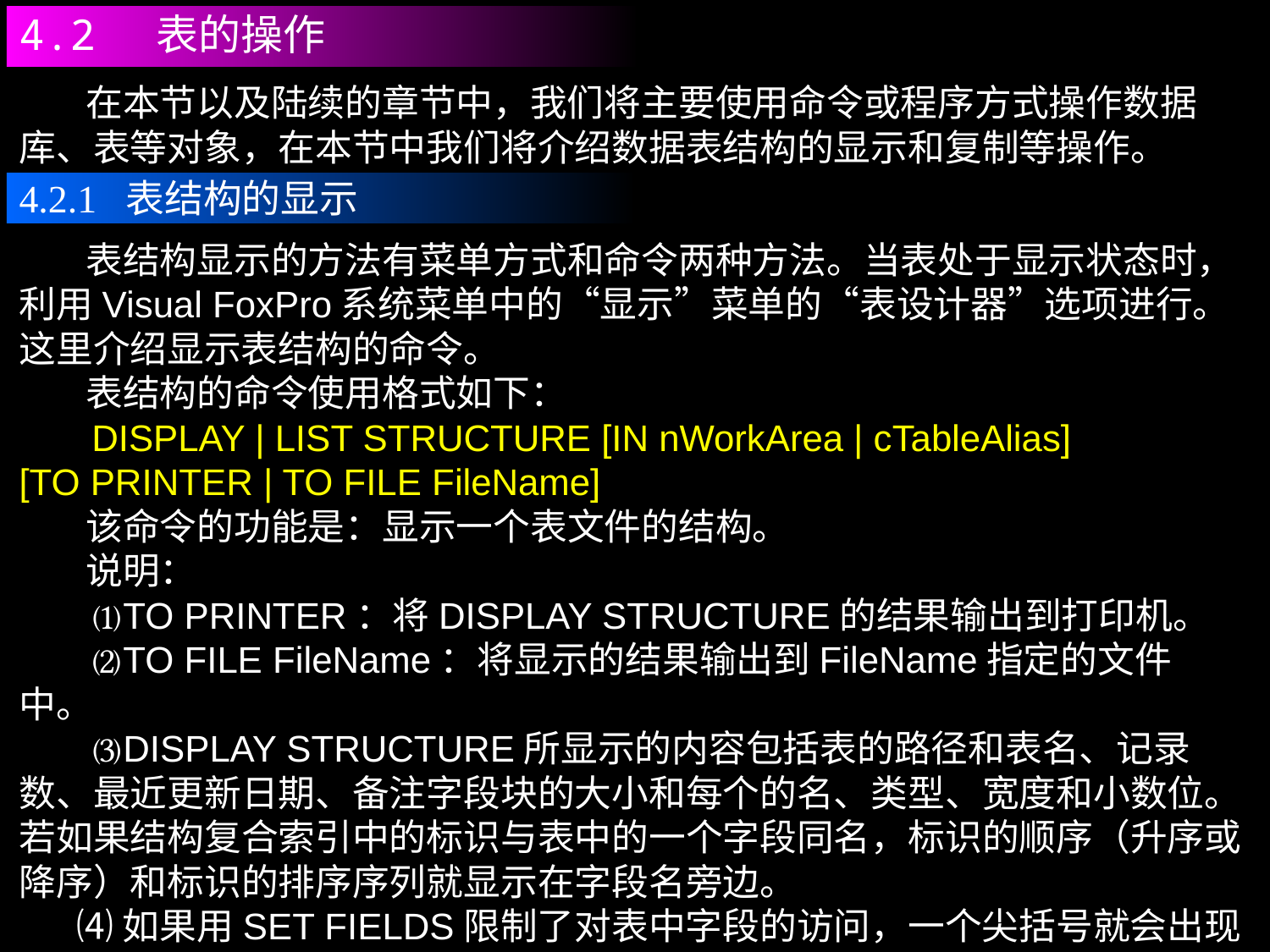

4.2  表的操作
       在本节以及陆续的章节中，我们将主要使用命令或程序方式操作数据库、表等对象，在本节中我们将介绍数据表结构的显示和复制等操作。
4.2.1  表结构的显示
       表结构显示的方法有菜单方式和命令两种方法。当表处于显示状态时，利用Visual FoxPro系统菜单中的“显示”菜单的“表设计器”选项进行。这里介绍显示表结构的命令。
       表结构的命令使用格式如下：
       DISPLAY | LIST STRUCTURE [IN nWorkArea | cTableAlias]
[TO PRINTER | TO FILE FileName]
       该命令的功能是：显示一个表文件的结构。
       说明：
       ⑴TO PRINTER：将DISPLAY STRUCTURE的结果输出到打印机。
       ⑵TO FILE FileName：将显示的结果输出到FileName指定的文件中。
       ⑶DISPLAY STRUCTURE所显示的内容包括表的路径和表名、记录数、最近更新日期、备注字段块的大小和每个的名、类型、宽度和小数位。若如果结构复合索引中的标识与表中的一个字段同名，标识的顺序（升序或降序）和标识的排序序列就显示在字段名旁边。
       ⑷如果用SET FIELDS限制了对表中字段的访问，一个尖括号就会出现在可以被访问的字段名旁边。